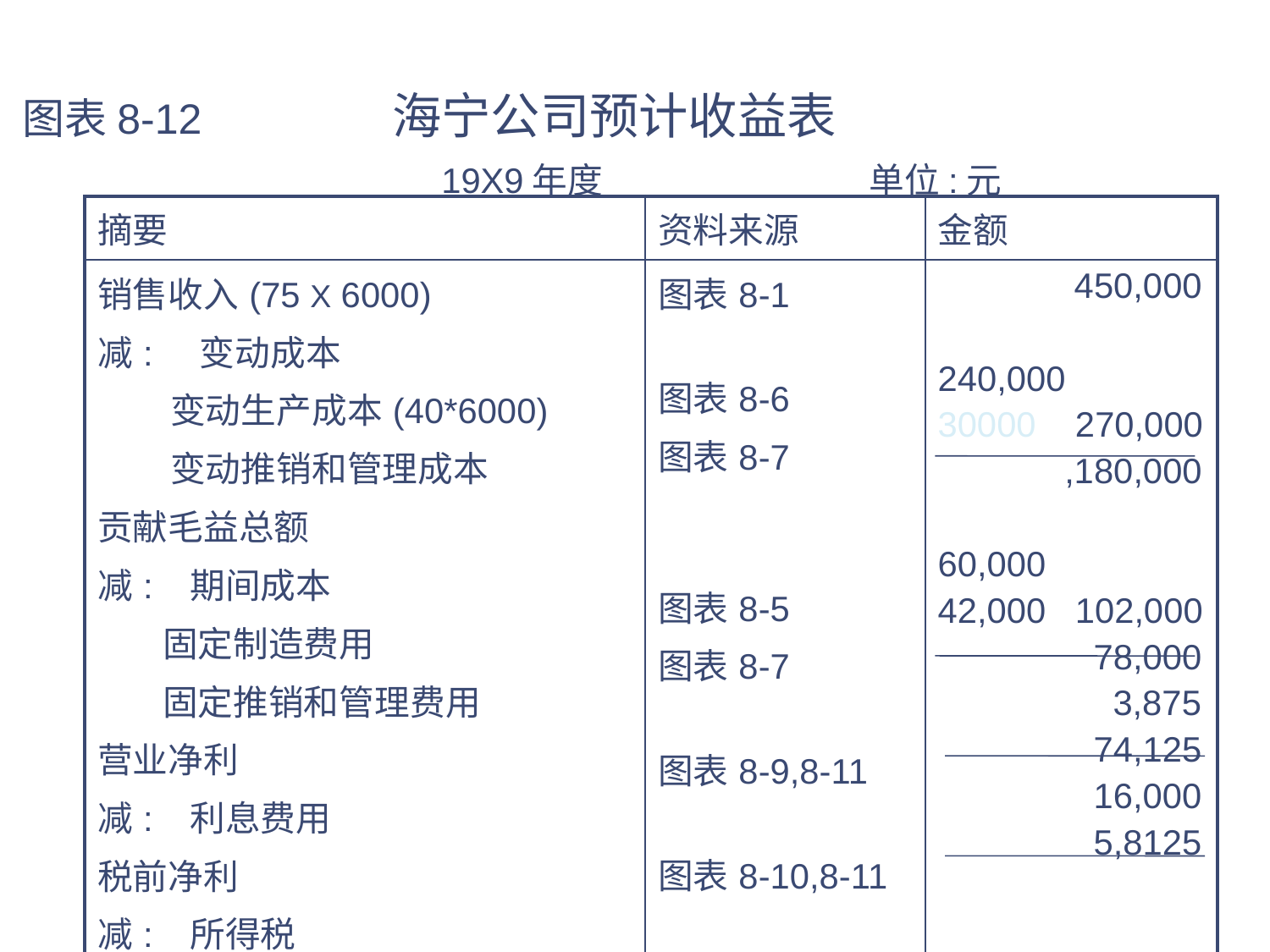

# 图表8-12             海宁公司预计收益表 19X9年度                                  单位:元
| 摘要 | 资料来源 | 金额 |
| --- | --- | --- |
| 销售收入(75 X 6000) 减: 变动成本 变动生产成本(40\*6000) 变动推销和管理成本 贡献毛益总额 减: 期间成本 固定制造费用 固定推销和管理费用 营业净利 减: 利息费用 税前净利 减: 所得税 税后净利 | 图表8-1 图表8-6 图表8-7 图表8-5 图表8-7 图表8-9,8-11 图表8-10,8-11 | 450,000 240,000 270,000 ,180,000 60,000 42,000 102,000 78,000 3,875 74,125 16,000 5,8125 |